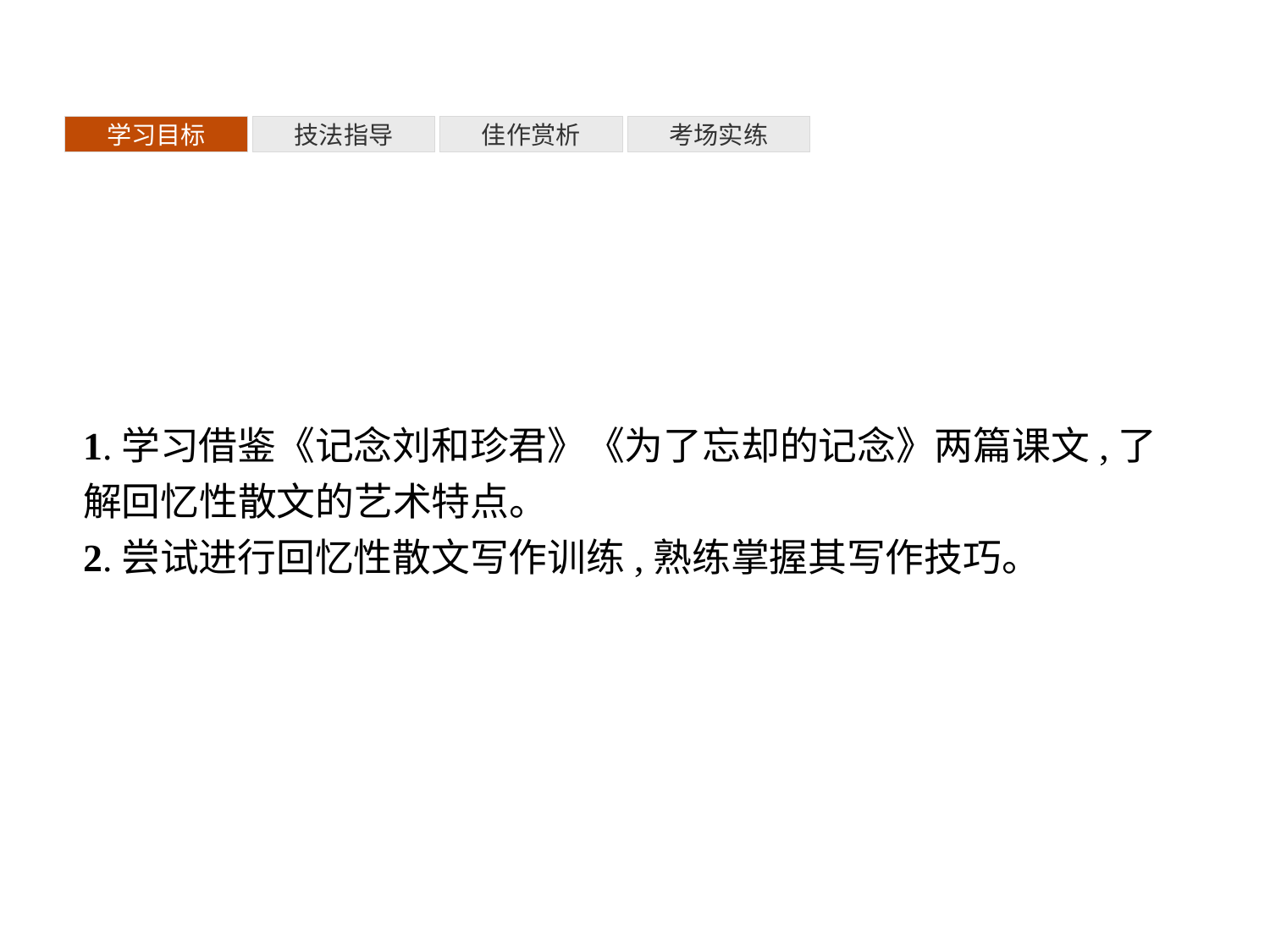

考场实练
学习目标
技法指导
佳作赏析
1.学习借鉴《记念刘和珍君》《为了忘却的记念》两篇课文,了解回忆性散文的艺术特点。
2.尝试进行回忆性散文写作训练,熟练掌握其写作技巧。